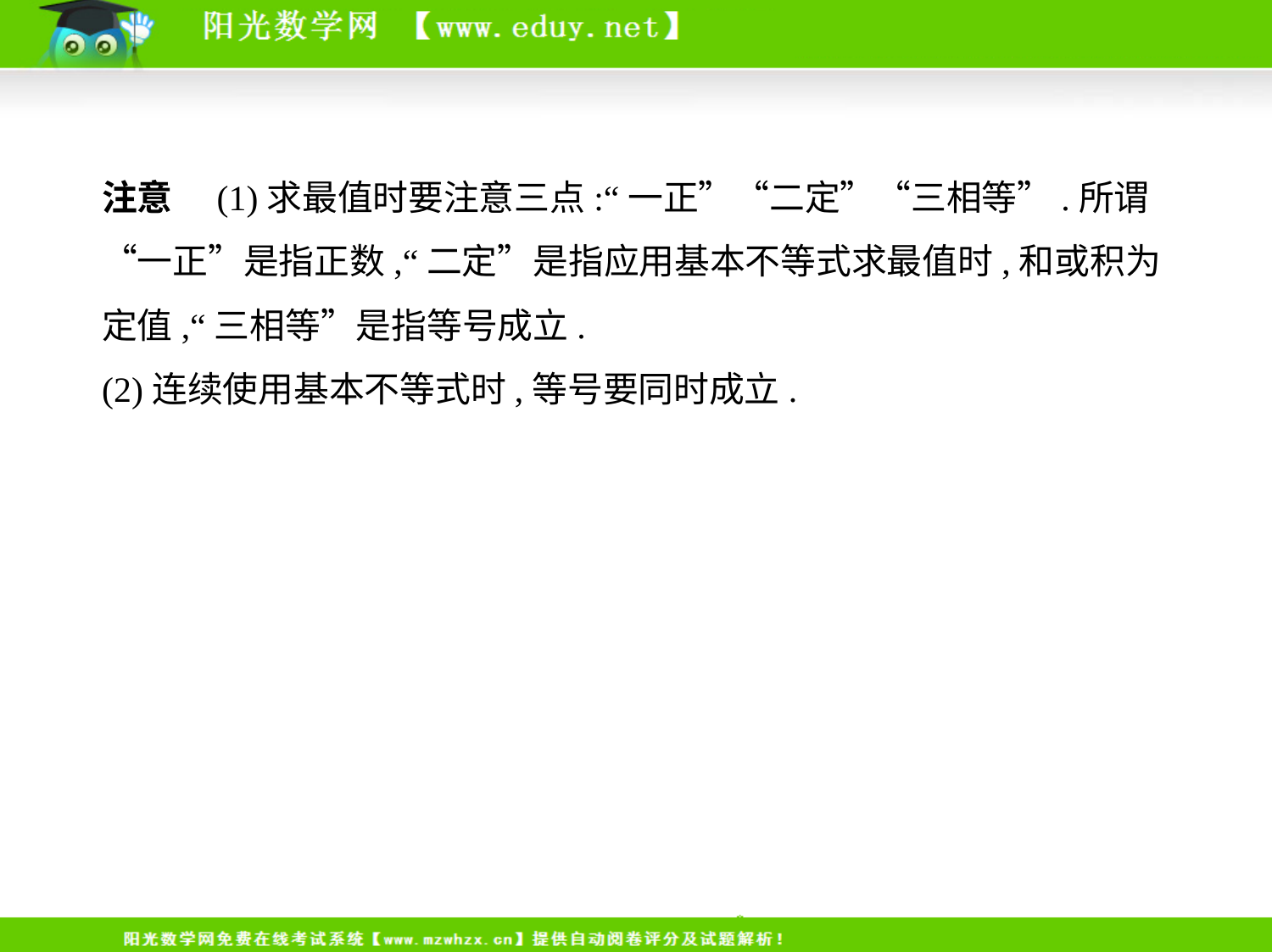

注意　(1)求最值时要注意三点:“一正”“二定”“三相等”.所谓
“一正”是指正数,“二定”是指应用基本不等式求最值时,和或积为
定值,“三相等”是指等号成立.
(2)连续使用基本不等式时,等号要同时成立.